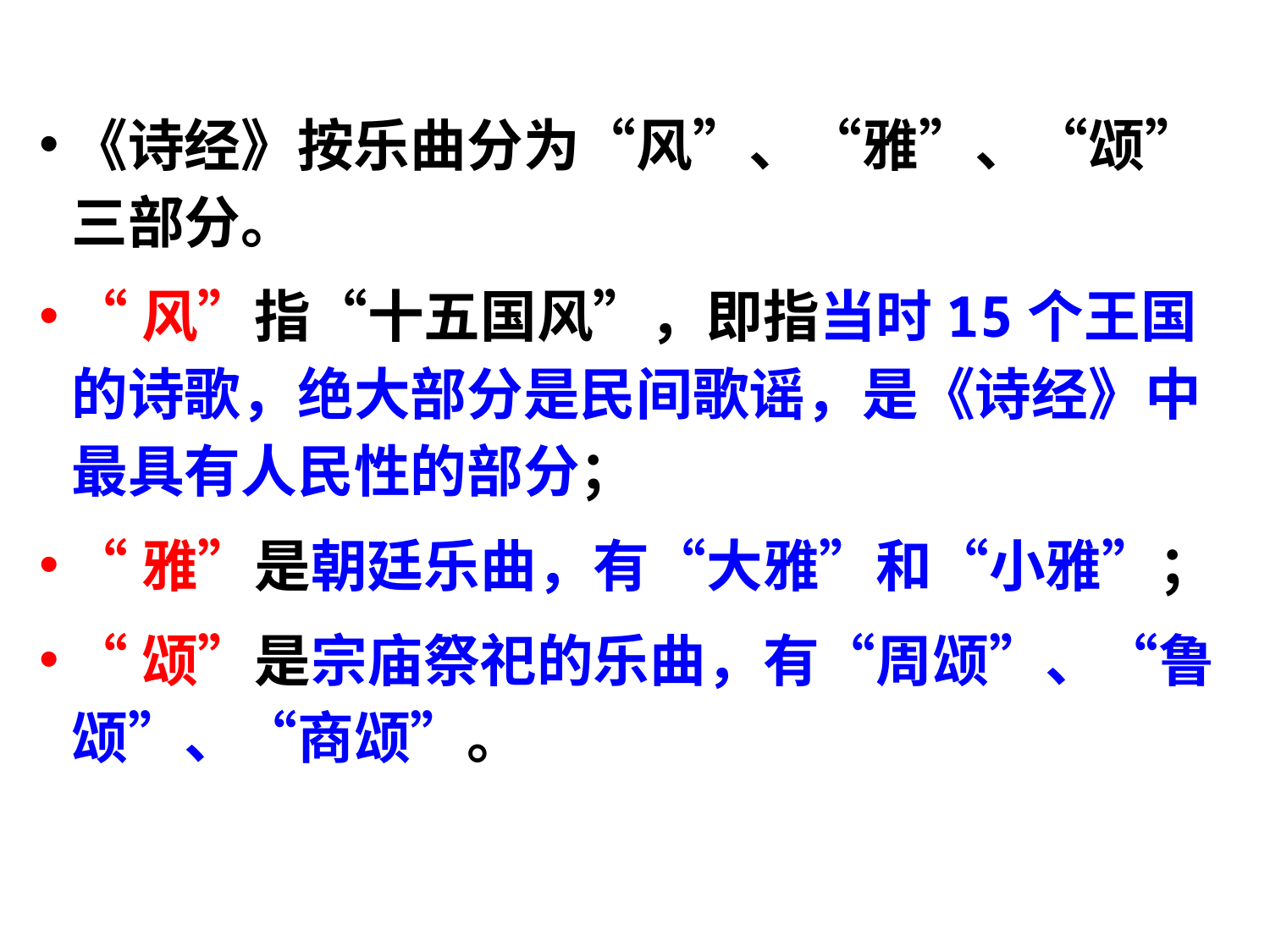

《诗经》按乐曲分为“风”、“雅”、“颂”三部分。
“风”指“十五国风”，即指当时15个王国的诗歌，绝大部分是民间歌谣，是《诗经》中最具有人民性的部分；
“雅”是朝廷乐曲，有“大雅”和“小雅”；
“颂”是宗庙祭祀的乐曲，有“周颂”、“鲁颂”、“商颂”。